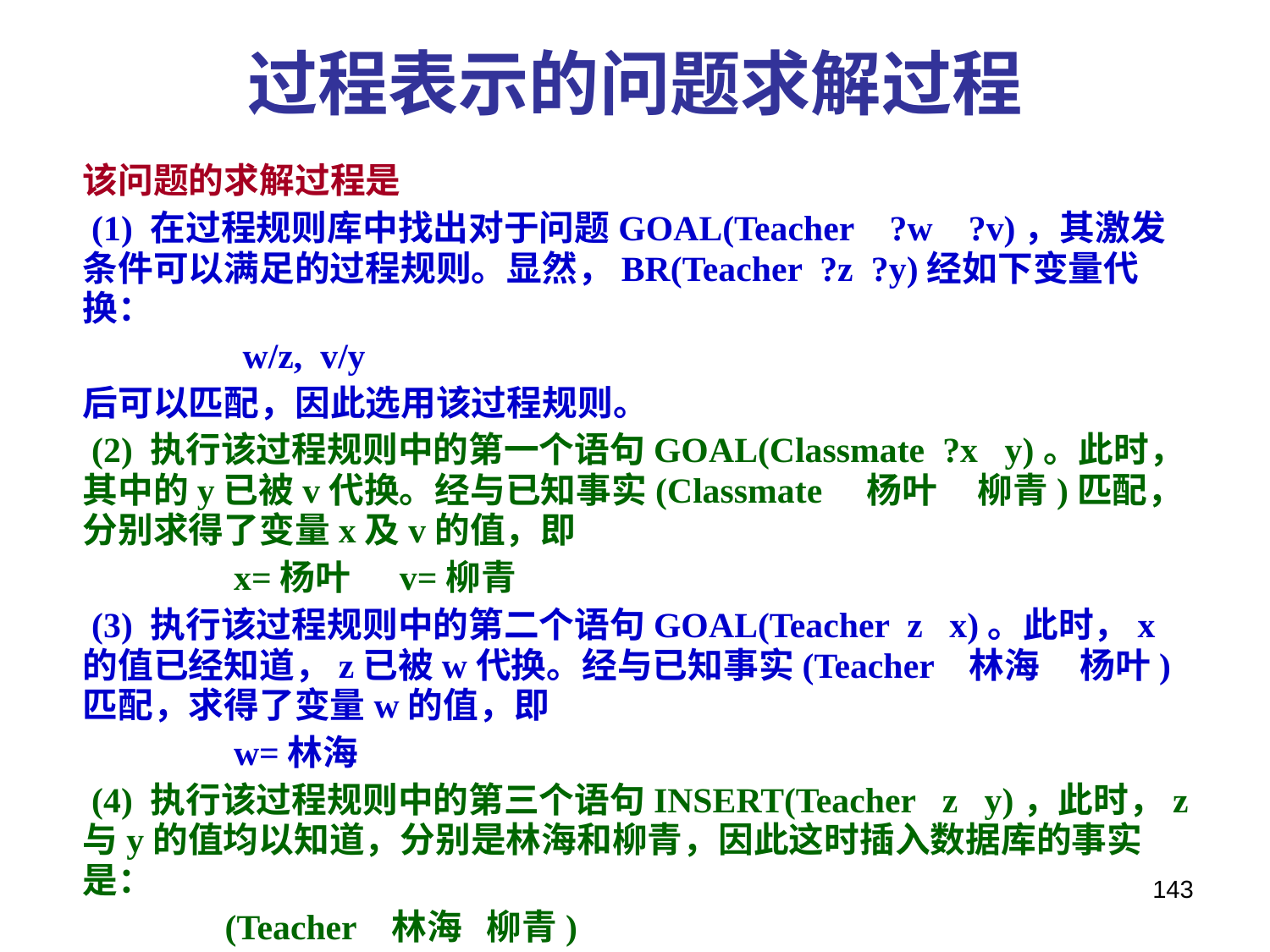

# 过程表示的问题求解过程
该问题的求解过程是
 (1) 在过程规则库中找出对于问题GOAL(Teacher    ?w    ?v)，其激发条件可以满足的过程规则。显然，BR(Teacher  ?z  ?y)经如下变量代换：
                  w/z,  v/y
后可以匹配，因此选用该过程规则。
 (2) 执行该过程规则中的第一个语句GOAL(Classmate  ?x   y)。此时，其中的y已被v代换。经与已知事实(Classmate    杨叶     柳青)匹配，分别求得了变量x及v的值，即
                 x=杨叶     v=柳青
 (3) 执行该过程规则中的第二个语句GOAL(Teacher  z   x)。此时，x的值已经知道，z已被w代换。经与已知事实(Teacher   林海     杨叶)匹配，求得了变量w的值，即
                 w=林海
 (4) 执行该过程规则中的第三个语句INSERT(Teacher   z   y)，此时，z与y的值均以知道，分别是林海和柳青，因此这时插入数据库的事实是：
                (Teacher   林海   柳青)
这表明“林海也是柳青的老师”，求得了问题的解。
143